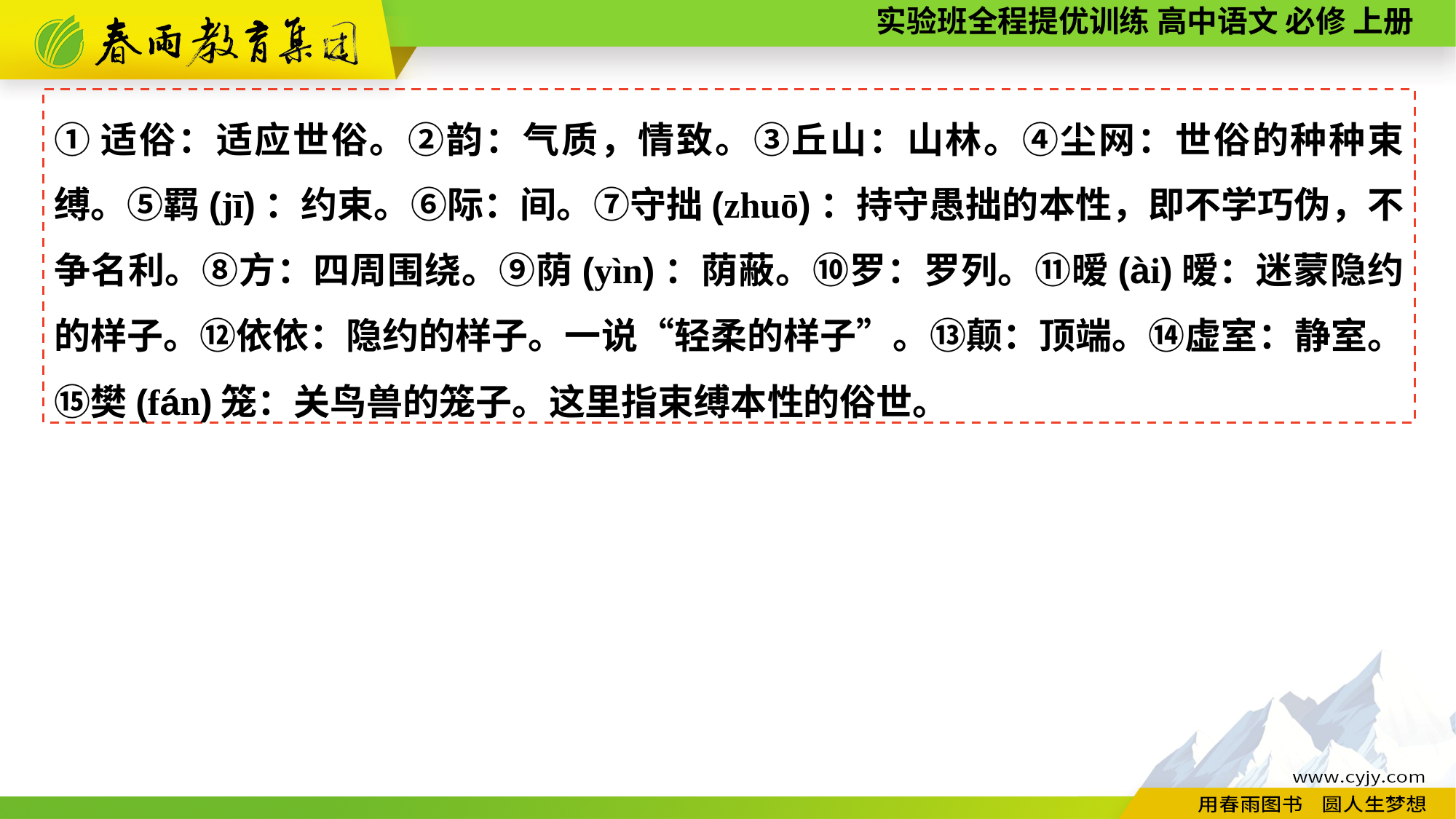

①适俗：适应世俗。②韵：气质，情致。③丘山：山林。④尘网：世俗的种种束缚。⑤羁(jī)：约束。⑥际：间。⑦守拙(zhuō)：持守愚拙的本性，即不学巧伪，不争名利。⑧方：四周围绕。⑨荫(yìn)：荫蔽。⑩罗：罗列。⑪暧(ài)暧：迷蒙隐约的样子。⑫依依：隐约的样子。一说“轻柔的样子”。⑬颠：顶端。⑭虚室：静室。⑮樊(fán)笼：关鸟兽的笼子。这里指束缚本性的俗世。